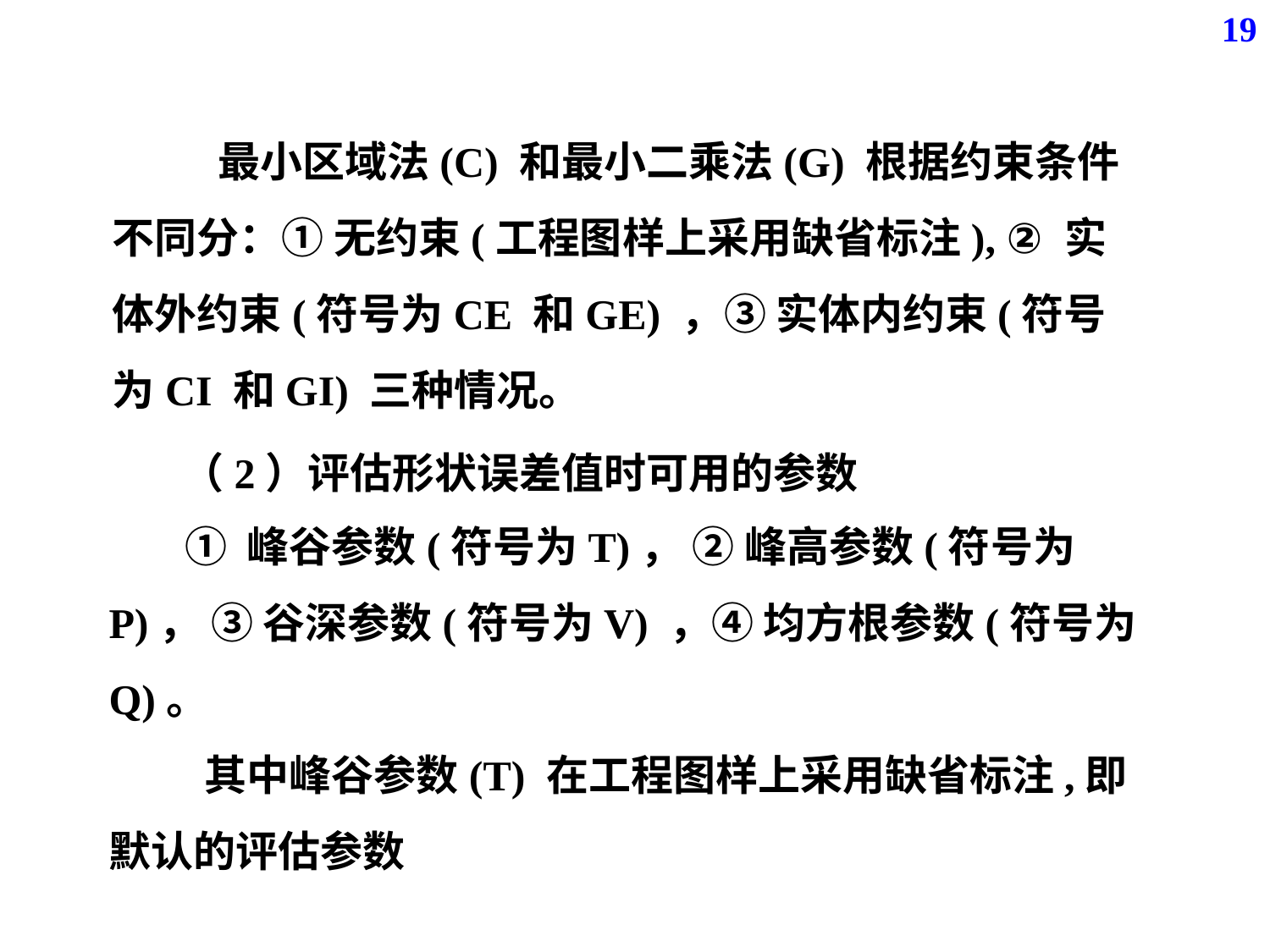

19
          最小区域法(C) 和最小二乘法(G) 根据约束条件不同分：① 无约束(工程图样上采用缺省标注), ② 实体外约束(符号为CE 和GE) ，③ 实体内约束(符号为CI 和GI) 三种情况。
（2）评估形状误差值时可用的参数
        ① 峰谷参数(符号为T)， ② 峰高参数(符号为P)， ③ 谷深参数(符号为V) ，④ 均方根参数(符号为Q)。
         其中峰谷参数(T) 在工程图样上采用缺省标注,即默认的评估参数